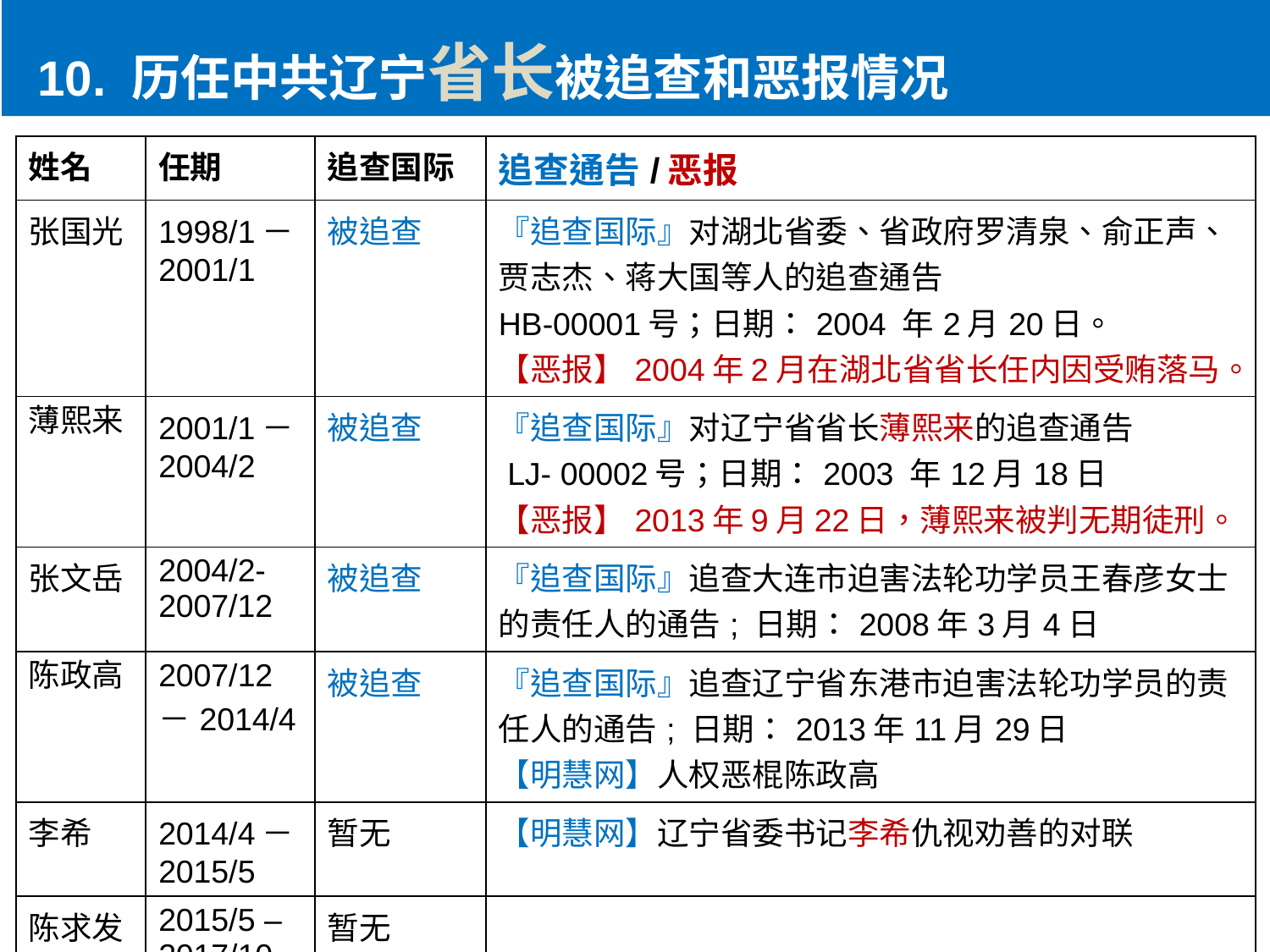

10. 历任中共辽宁省长被追查和恶报情况
| 姓名 | 任期 | 追查国际 | 追查通告/恶报 |
| --- | --- | --- | --- |
| 张国光 | 1998/1－2001/1 | 被追查 | 『追查国际』对湖北省委、省政府罗清泉、俞正声、贾志杰、蒋大国等人的追查通告 HB-00001号；日期：2004 年2月20日。 【恶报】2004年2月在湖北省省长任内因受贿落马。 |
| 薄熙来 | 2001/1－2004/2 | 被追查 | 『追查国际』对辽宁省省长薄熙来的追查通告 LJ- 00002号；日期：2003 年12月18日 【恶报】2013年9月22日，薄熙来被判无期徒刑。 |
| 张文岳 | 2004/2-2007/12 | 被追查 | 『追查国际』追查大连市迫害法轮功学员王春彦女士的责任人的通告; 日期：2008年3月4日 |
| 陈政高 | 2007/12－2014/4 | 被追查 | 『追查国际』追查辽宁省东港市迫害法轮功学员的责任人的通告; 日期：2013年11月29日 【明慧网】人权恶棍陈政高 |
| 李希 | 2014/4－2015/5 | 暂无 | 【明慧网】辽宁省委书记李希仇视劝善的对联 |
| 陈求发 | 2015/5 – 2017/10 | 暂无 |  |
| 唐一军 | 2017/10- | 暂无 |  |